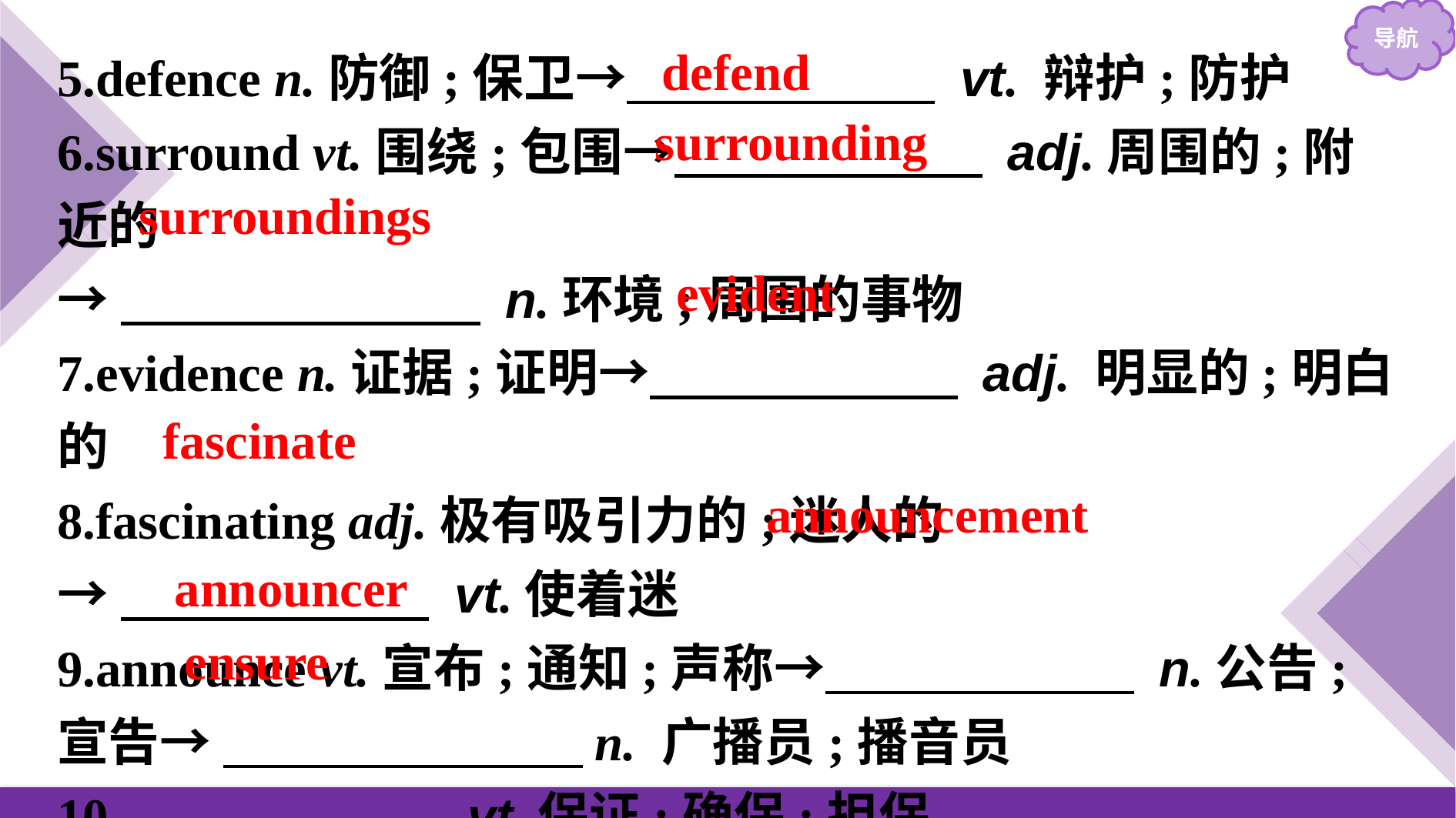

5.defence n.防御;保卫→　　　　　　 vt. 辩护;防护
6.surround vt.围绕;包围→　　　　　　 adj.周围的;附近的
→　　　　　　　 n.环境;周围的事物
7.evidence n.证据;证明→　　　　　　 adj. 明显的;明白的
8.fascinating adj.极有吸引力的;迷人的
→　　　　　　 vt.使着迷
9.announce vt.宣布;通知;声称→　　　　　　 n.公告;宣告→ 　　　　　　　n. 广播员;播音员
10.　　　　　　 vt.保证;确保;担保
defend
surrounding
surroundings
evident
fascinate
announcement
announcer
ensure